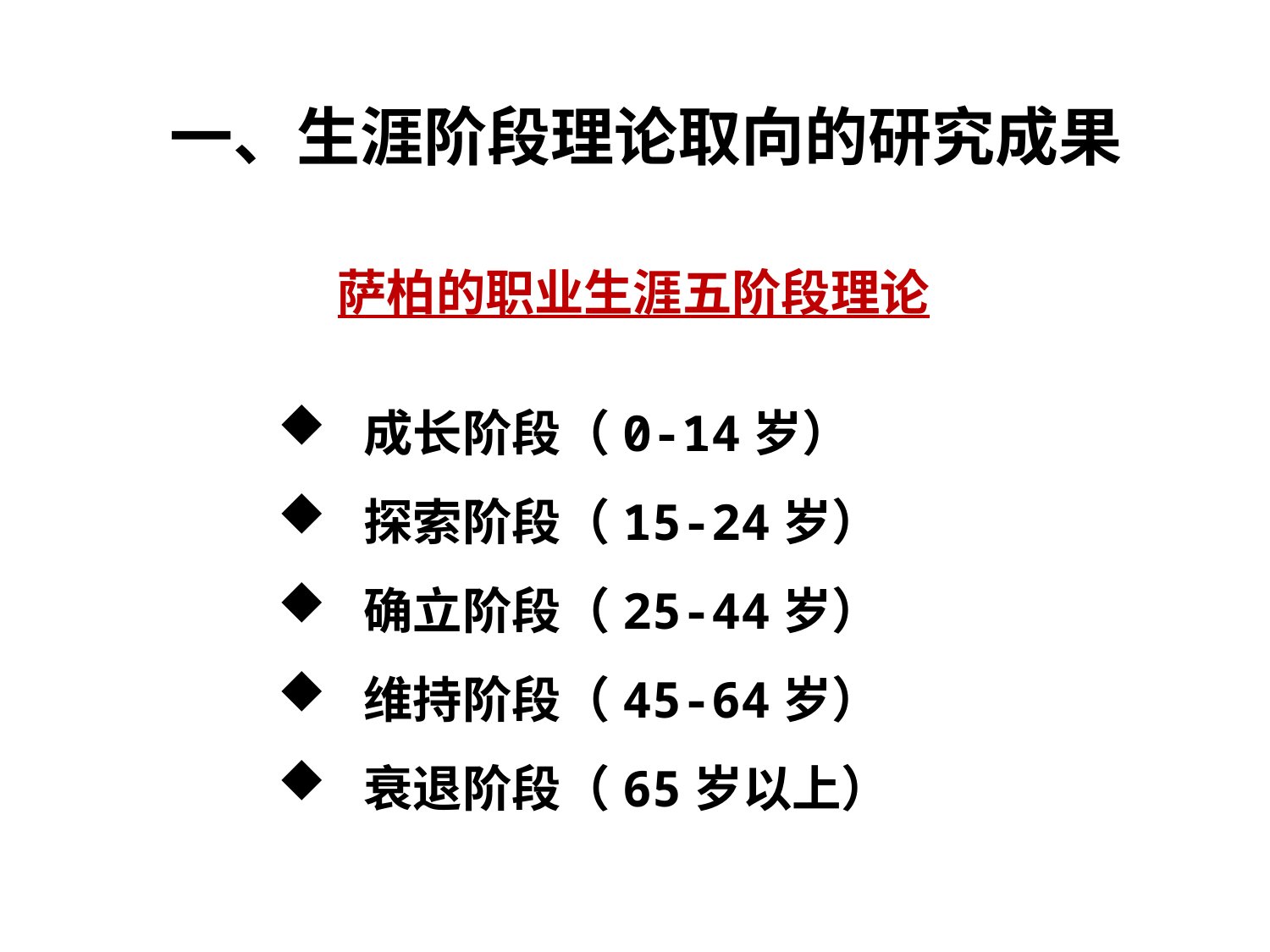

一、生涯阶段理论取向的研究成果
萨柏的职业生涯五阶段理论
 成长阶段（0-14岁）
 探索阶段（15-24岁）
 确立阶段（25-44岁）
 维持阶段（45-64岁）
 衰退阶段（65岁以上）